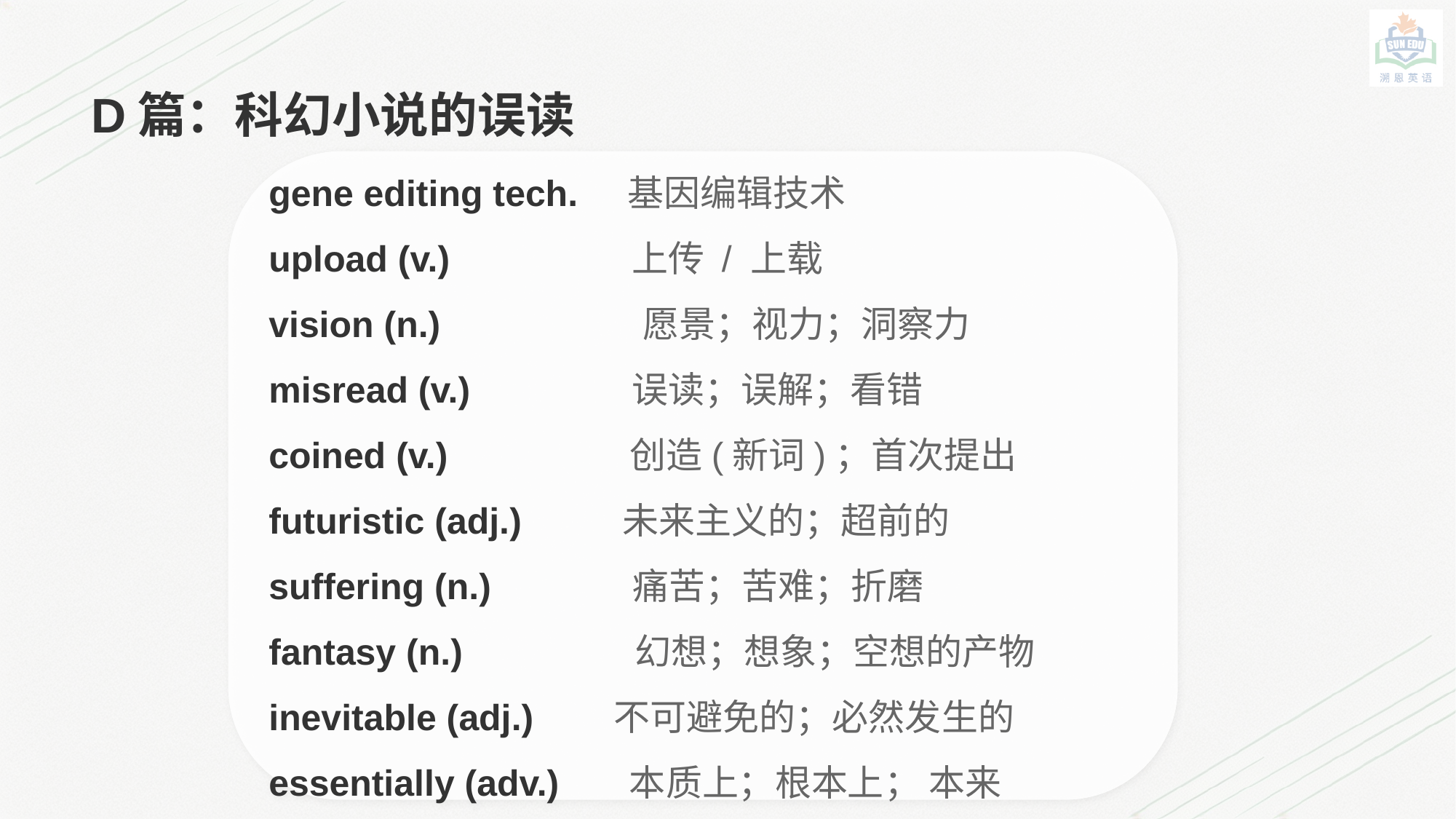

D篇：科幻小说的误读
gene editing tech.    基因编辑技术
upload (v.)                 上传 / 上载
vision (n.)                   愿景；视力；洞察力
misread (v.)               误读；误解；看错
coined (v.)                 创造(新词)；首次提出
futuristic (adj.)         未来主义的；超前的
suffering (n.)             痛苦；苦难；折磨
fantasy (n.)                幻想；想象；空想的产物
inevitable (adj.)       不可避免的；必然发生的
essentially (adv.)      本质上；根本上； 本来